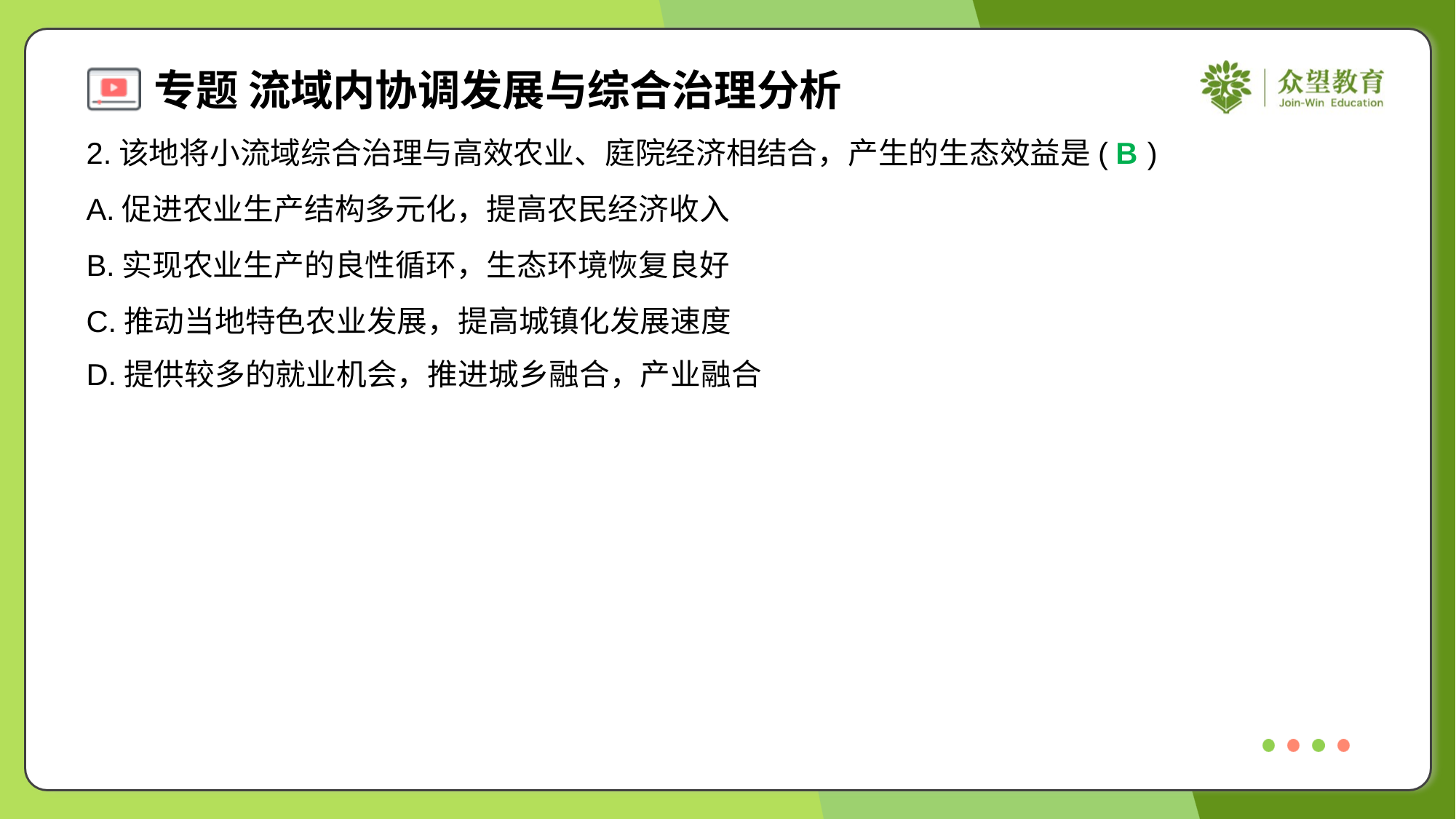

2.该地将小流域综合治理与高效农业、庭院经济相结合，产生的生态效益是(     )
B
A.促进农业生产结构多元化，提高农民经济收入
B.实现农业生产的良性循环，生态环境恢复良好
C.推动当地特色农业发展，提高城镇化发展速度
D.提供较多的就业机会，推进城乡融合，产业融合